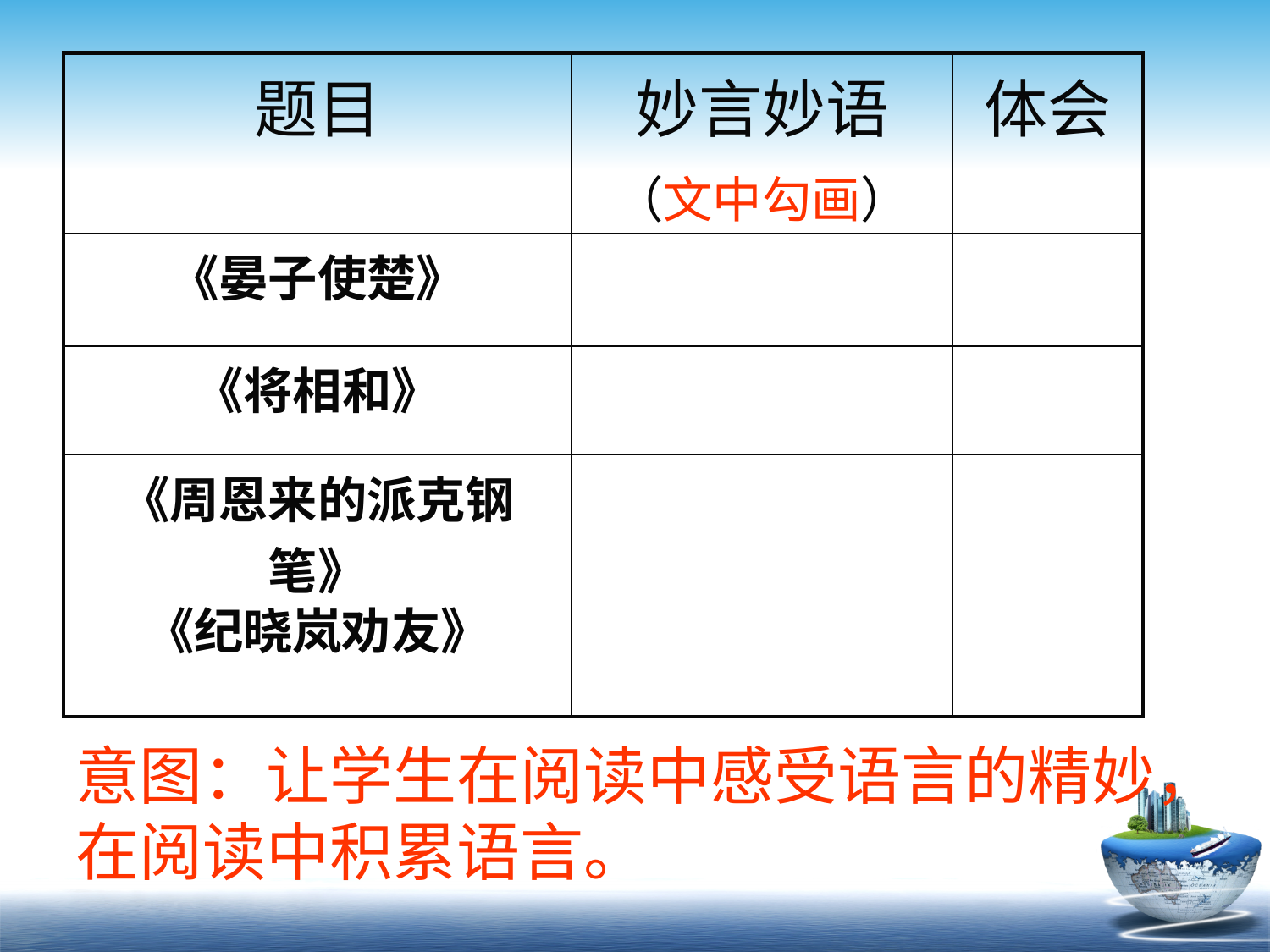

| 题目 | 妙言妙语 （文中勾画） | 体会 |
| --- | --- | --- |
| 《晏子使楚》 |  |  |
| 《将相和》 |  |  |
| 《周恩来的派克钢笔》 |  |  |
| 《纪晓岚劝友》 |  |  |
意图：让学生在阅读中感受语言的精妙，在阅读中积累语言。